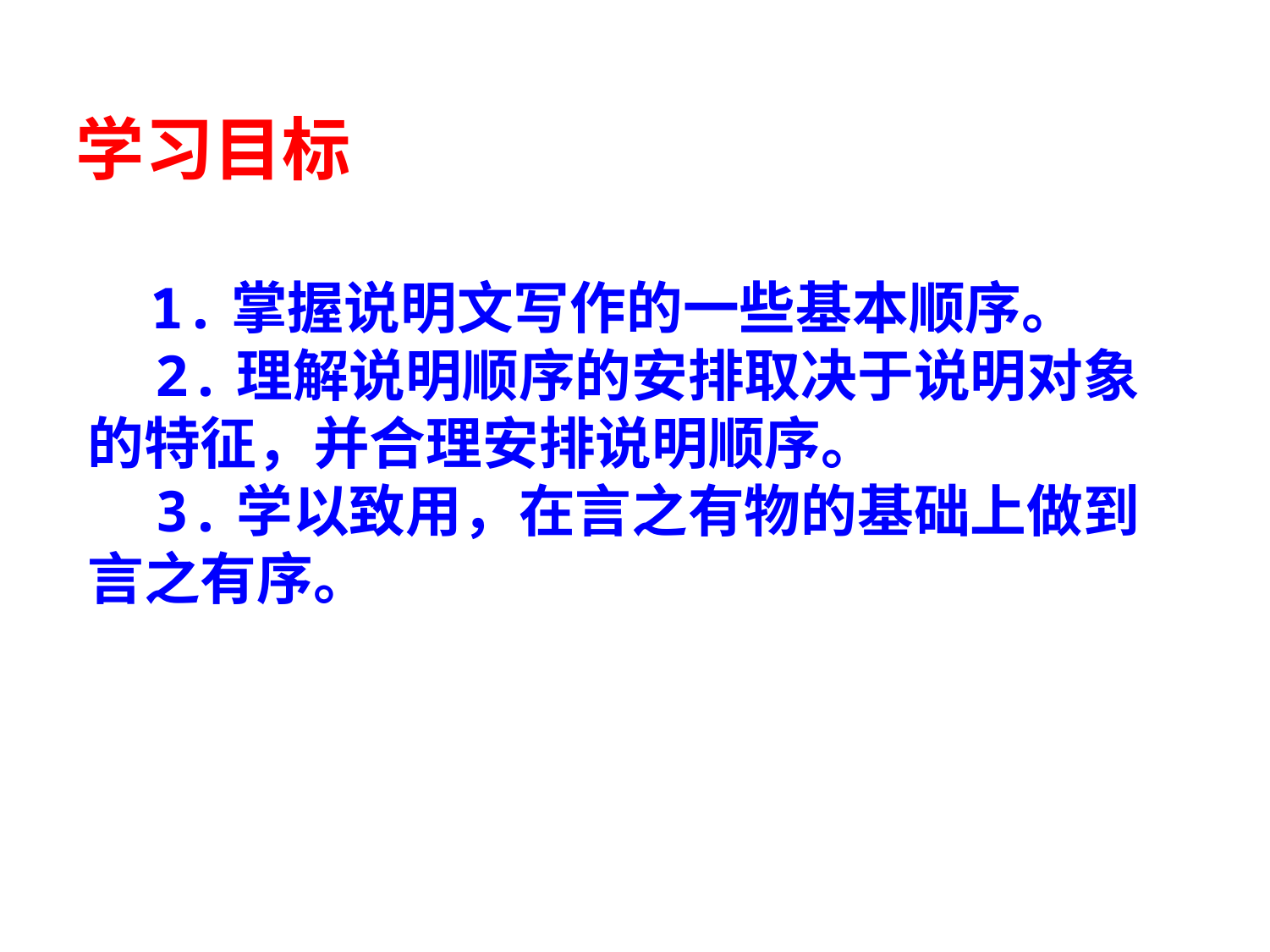

学习目标
    1.掌握说明文写作的一些基本顺序。
  2.理解说明顺序的安排取决于说明对象的特征，并合理安排说明顺序。
  3.学以致用，在言之有物的基础上做到言之有序。